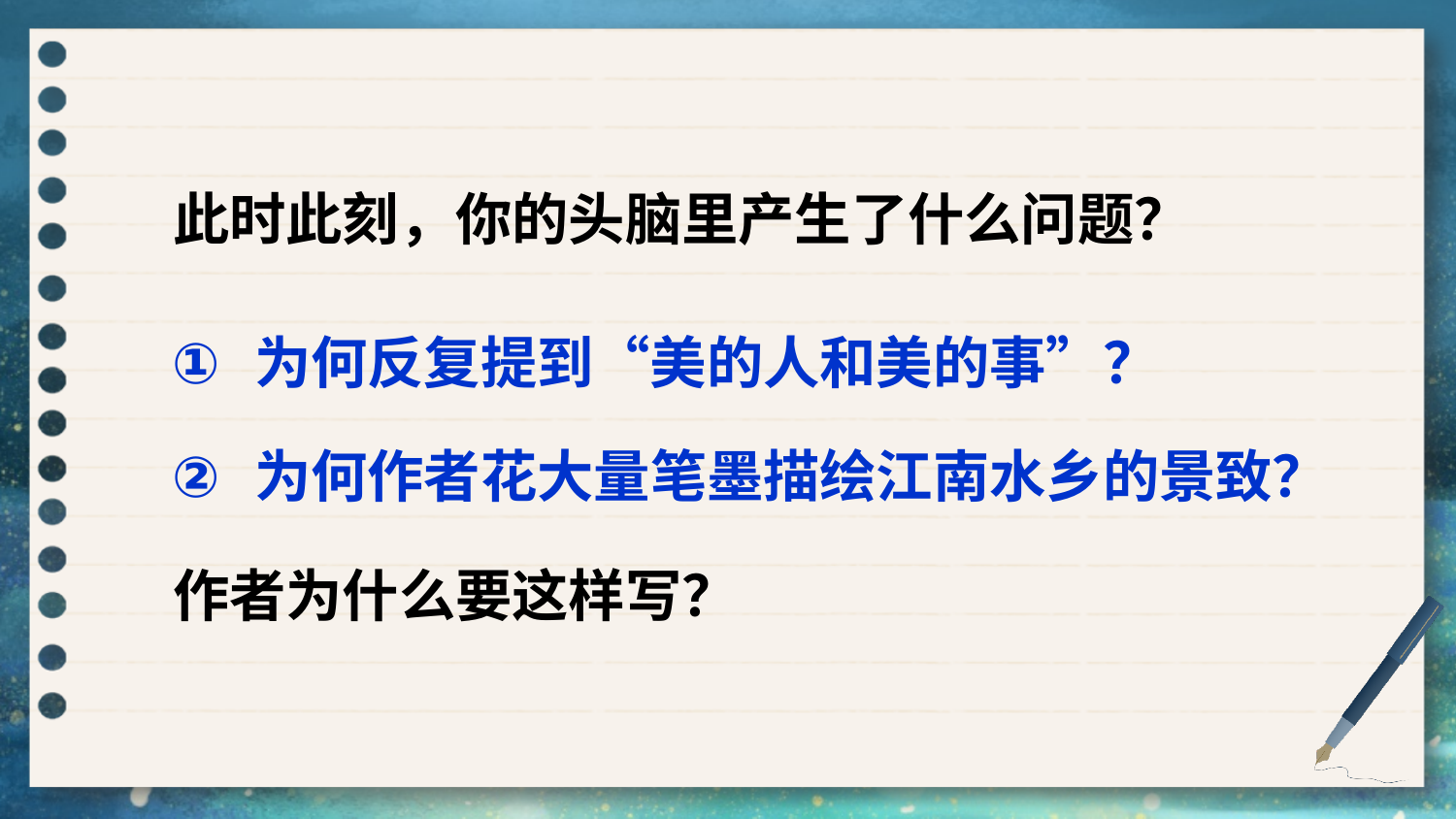

此时此刻，你的头脑里产生了什么问题？
为何反复提到“美的人和美的事”？
为何作者花大量笔墨描绘江南水乡的景致？
作者为什么要这样写？